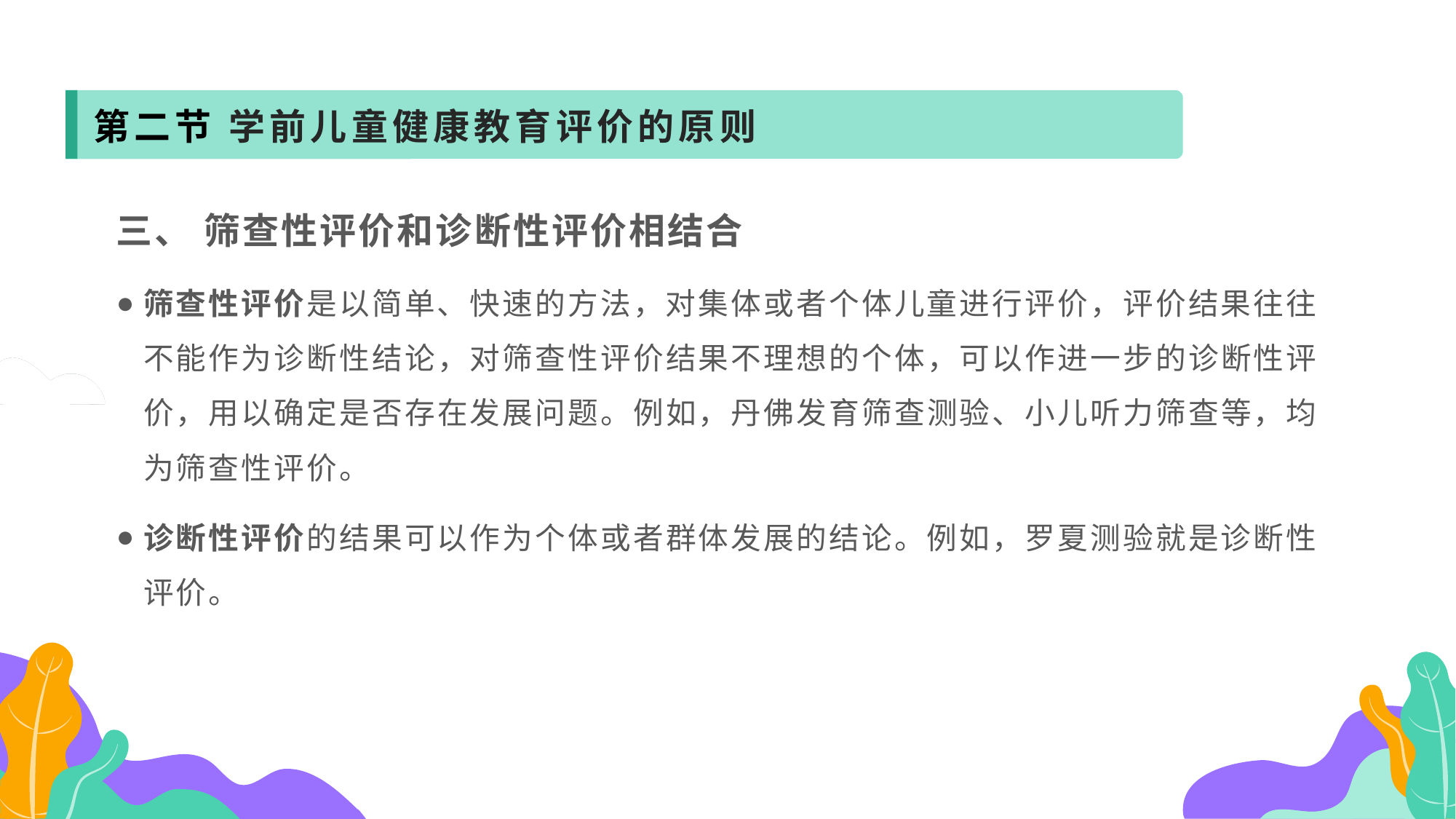

第二节 学前儿童健康教育评价的原则
三、 筛查性评价和诊断性评价相结合
筛查性评价是以简单、快速的方法，对集体或者个体儿童进行评价，评价结果往往不能作为诊断性结论，对筛查性评价结果不理想的个体，可以作进一步的诊断性评价，用以确定是否存在发展问题。例如，丹佛发育筛查测验、小儿听力筛查等，均为筛查性评价。
诊断性评价的结果可以作为个体或者群体发展的结论。例如，罗夏测验就是诊断性评价。